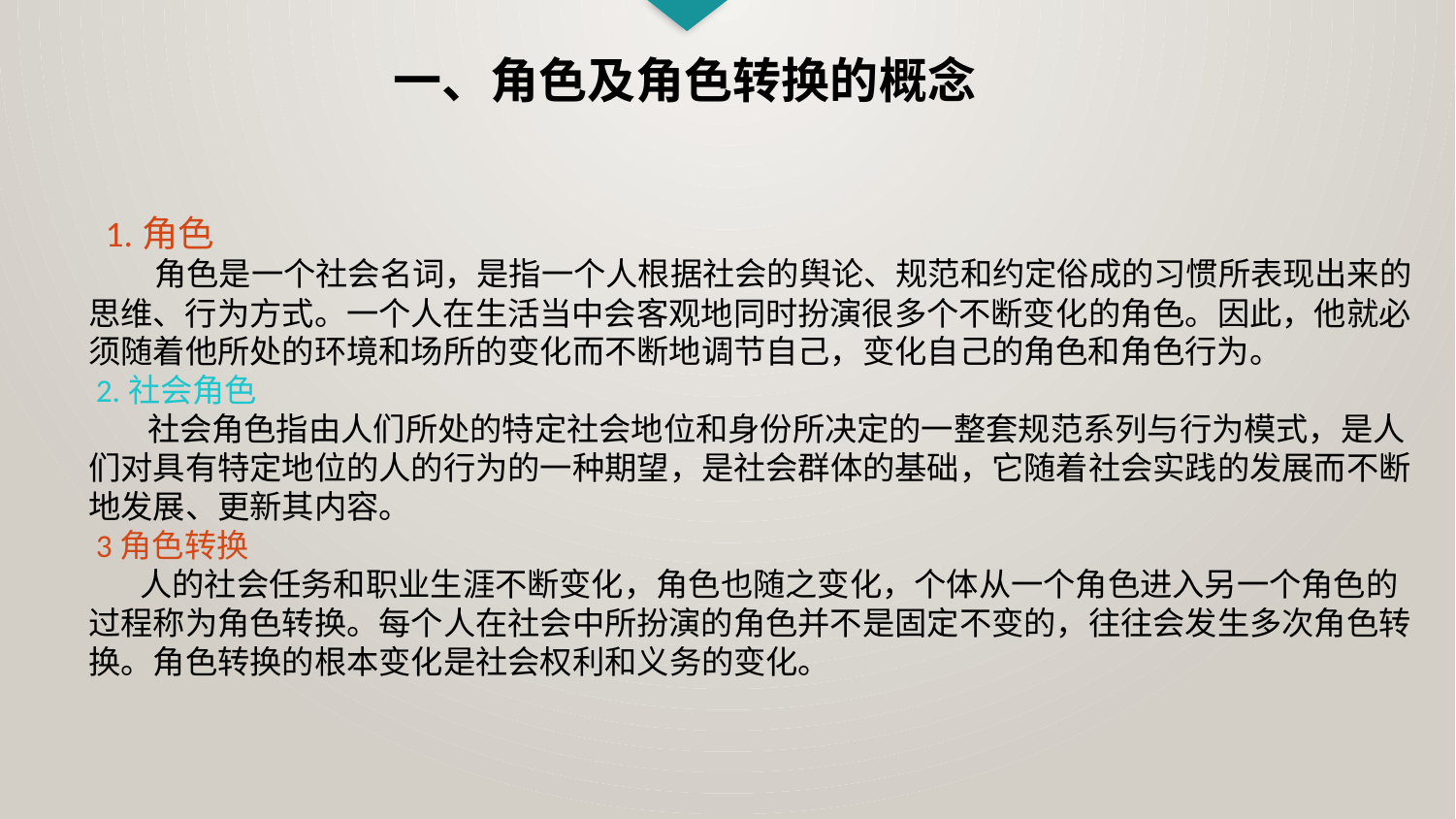

一、角色及角色转换的概念
  1.角色
        角色是一个社会名词，是指一个人根据社会的舆论、规范和约定俗成的习惯所表现出来的思维、行为方式。一个人在生活当中会客观地同时扮演很多个不断变化的角色。因此，他就必须随着他所处的环境和场所的变化而不断地调节自己，变化自己的角色和角色行为。
 2.社会角色
       社会角色指由人们所处的特定社会地位和身份所决定的一整套规范系列与行为模式，是人们对具有特定地位的人的行为的一种期望，是社会群体的基础，它随着社会实践的发展而不断地发展、更新其内容。
 3角色转换
      人的社会任务和职业生涯不断变化，角色也随之变化，个体从一个角色进入另一个角色的过程称为角色转换。每个人在社会中所扮演的角色并不是固定不变的，往往会发生多次角色转换。角色转换的根本变化是社会权利和义务的变化。
7